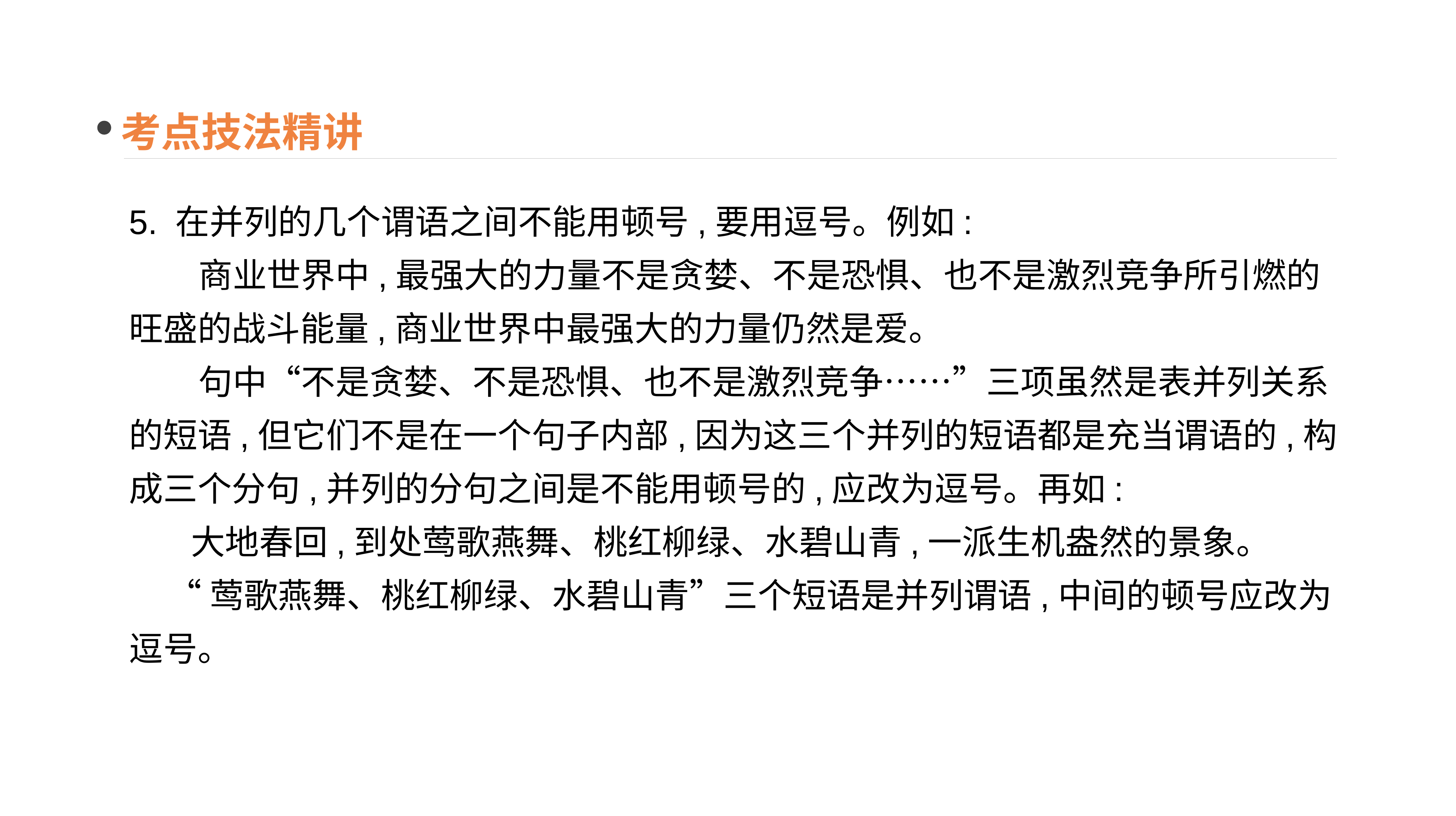

考点技法精讲

5. 在并列的几个谓语之间不能用顿号,要用逗号。例如:
        商业世界中,最强大的力量不是贪婪、不是恐惧、也不是激烈竞争所引燃的旺盛的战斗能量,商业世界中最强大的力量仍然是爱。
        句中“不是贪婪、不是恐惧、也不是激烈竞争……”三项虽然是表并列关系的短语,但它们不是在一个句子内部,因为这三个并列的短语都是充当谓语的,构成三个分句,并列的分句之间是不能用顿号的,应改为逗号。再如:
       大地春回,到处莺歌燕舞、桃红柳绿、水碧山青,一派生机盎然的景象。
     “莺歌燕舞、桃红柳绿、水碧山青”三个短语是并列谓语,中间的顿号应改为逗号。